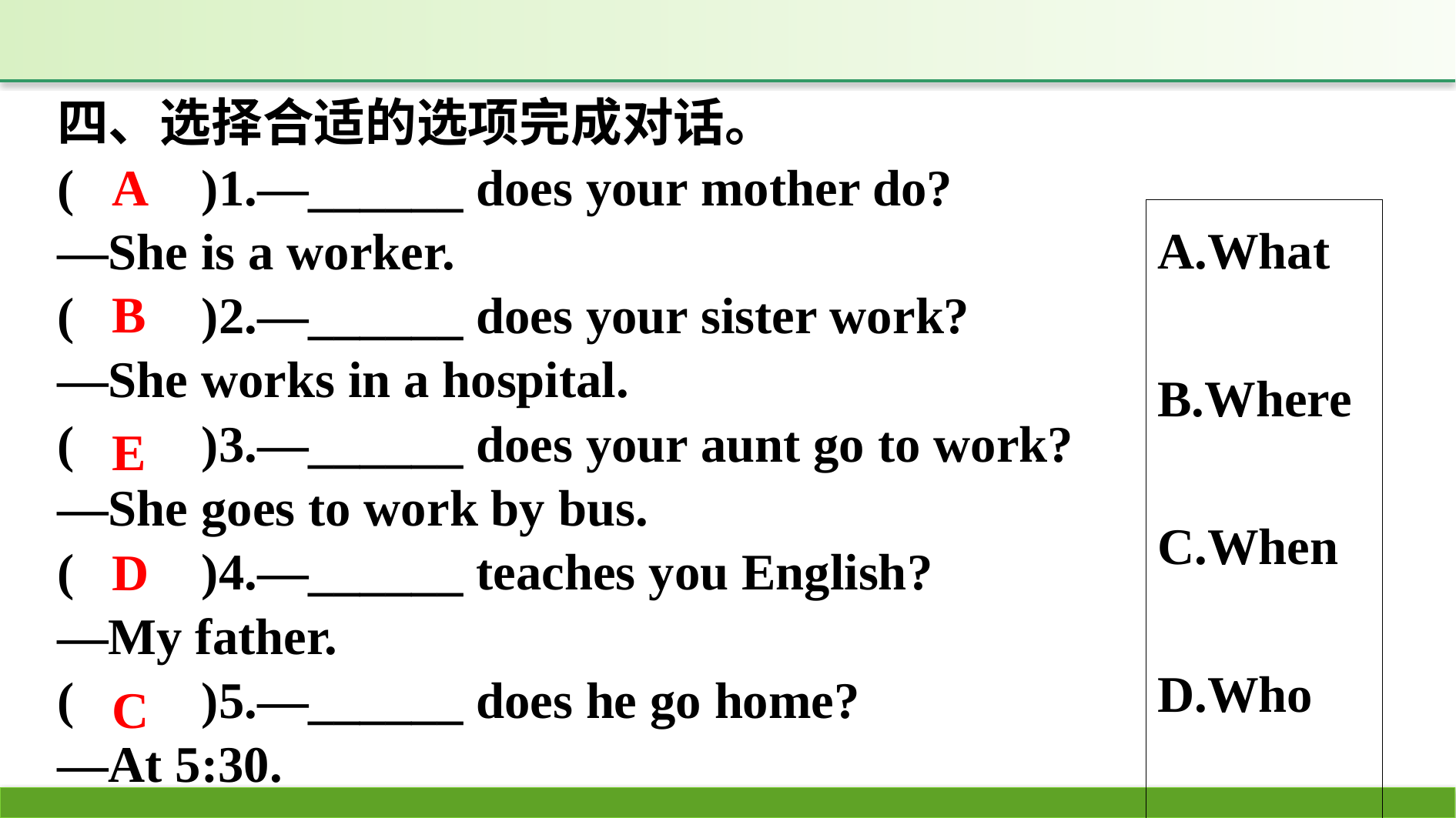

四、选择合适的选项完成对话。
(　　)1.—______ does your mother do?
—She is a worker.
(　　)2.—______ does your sister work?
—She works in a hospital.
(　　)3.—______ does your aunt go to work?
—She goes to work by bus.
(　　)4.—______ teaches you English?
—My father.
(　　)5.—______ does he go home?
—At 5:30.
A.What　B.Where　C.When　D.Who　E.How
A
B
E
D
C